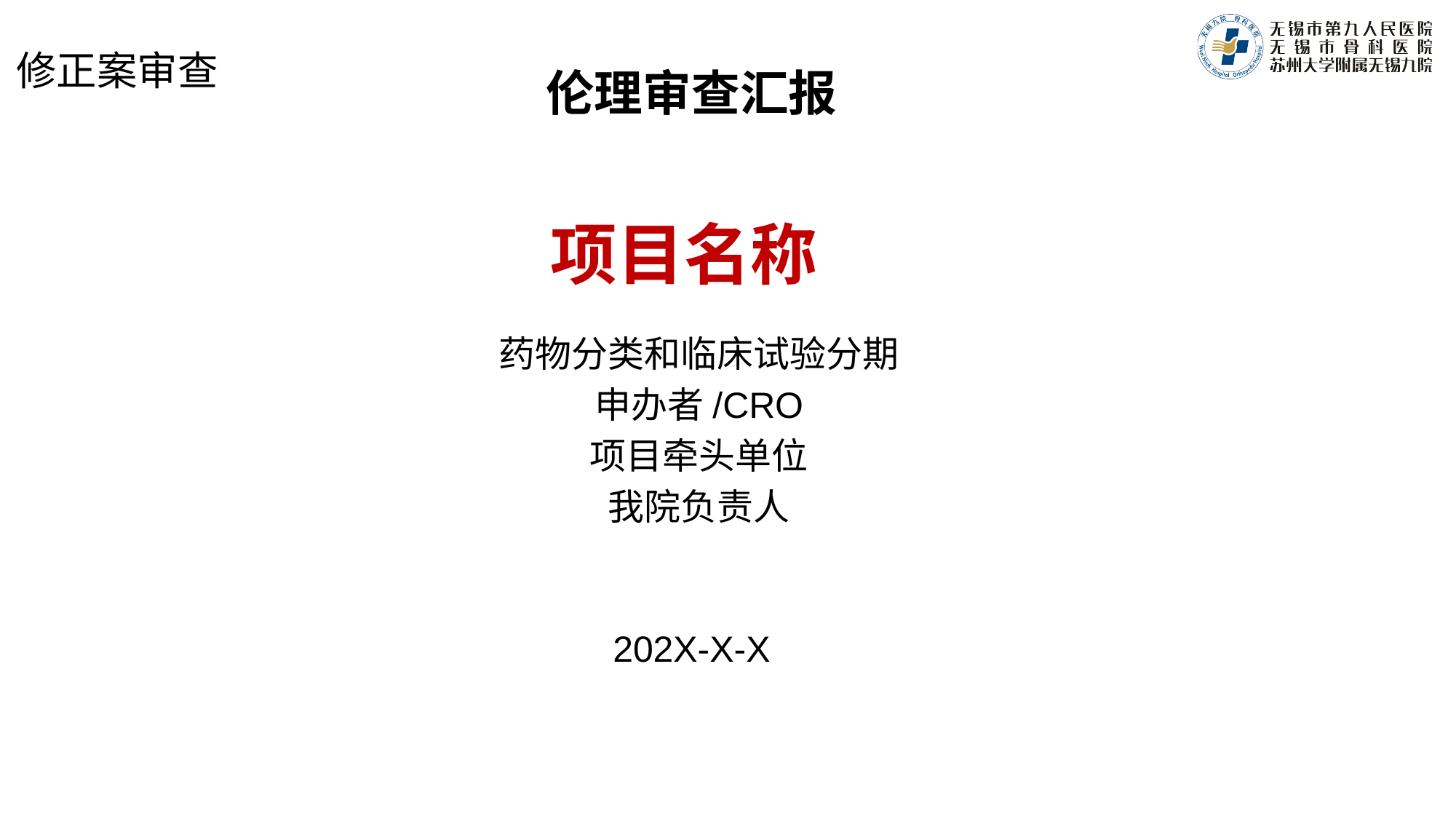

修正案审查
伦理审查汇报
# 项目名称
药物分类和临床试验分期
申办者/CRO
项目牵头单位
我院负责人
202X-X-X